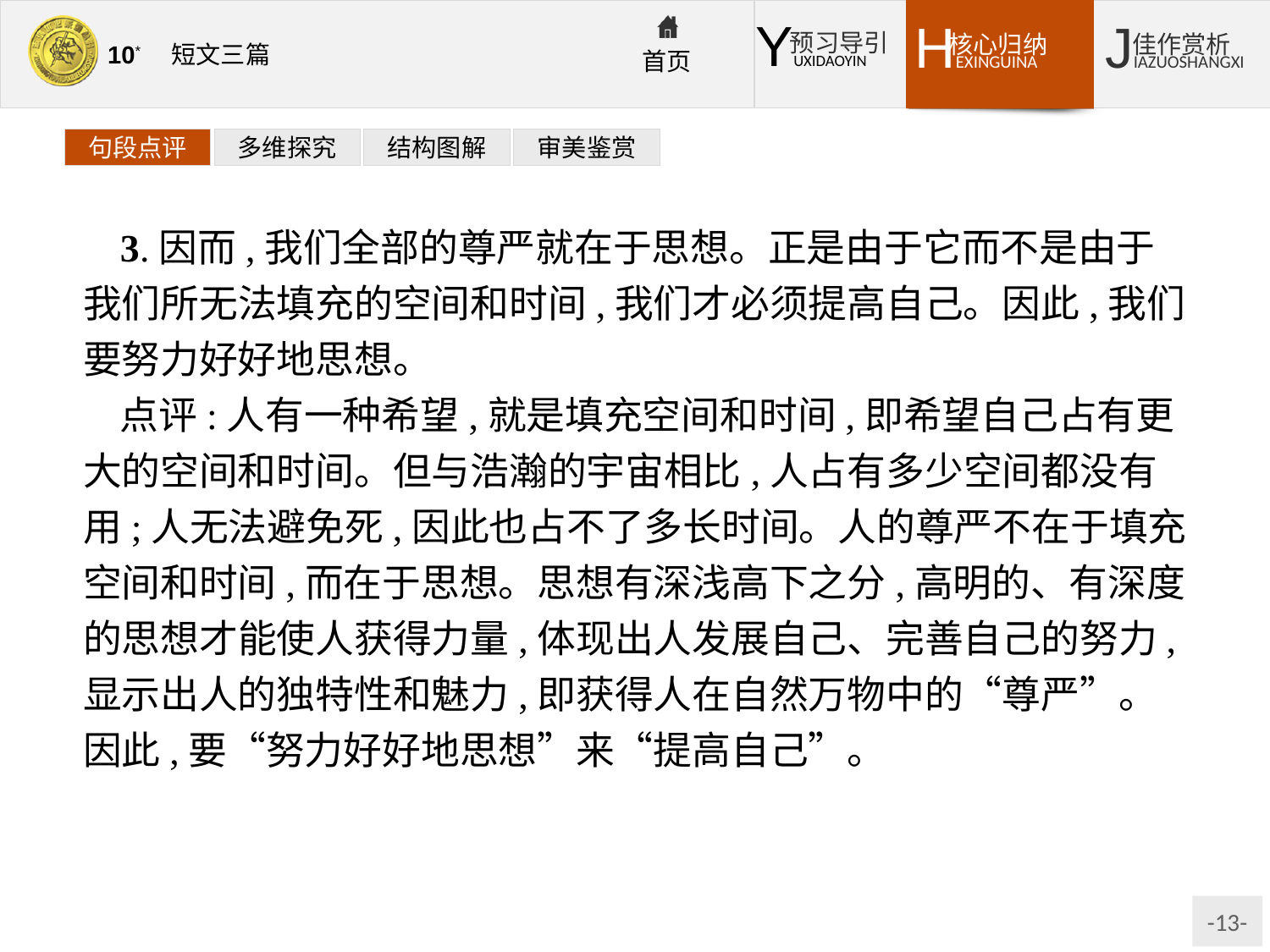

句段点评
多维探究
结构图解
审美鉴赏
3.因而,我们全部的尊严就在于思想。正是由于它而不是由于我们所无法填充的空间和时间,我们才必须提高自己。因此,我们要努力好好地思想。
点评:人有一种希望,就是填充空间和时间,即希望自己占有更大的空间和时间。但与浩瀚的宇宙相比,人占有多少空间都没有用;人无法避免死,因此也占不了多长时间。人的尊严不在于填充空间和时间,而在于思想。思想有深浅高下之分,高明的、有深度的思想才能使人获得力量,体现出人发展自己、完善自己的努力,显示出人的独特性和魅力,即获得人在自然万物中的“尊严”。因此,要“努力好好地思想”来“提高自己”。